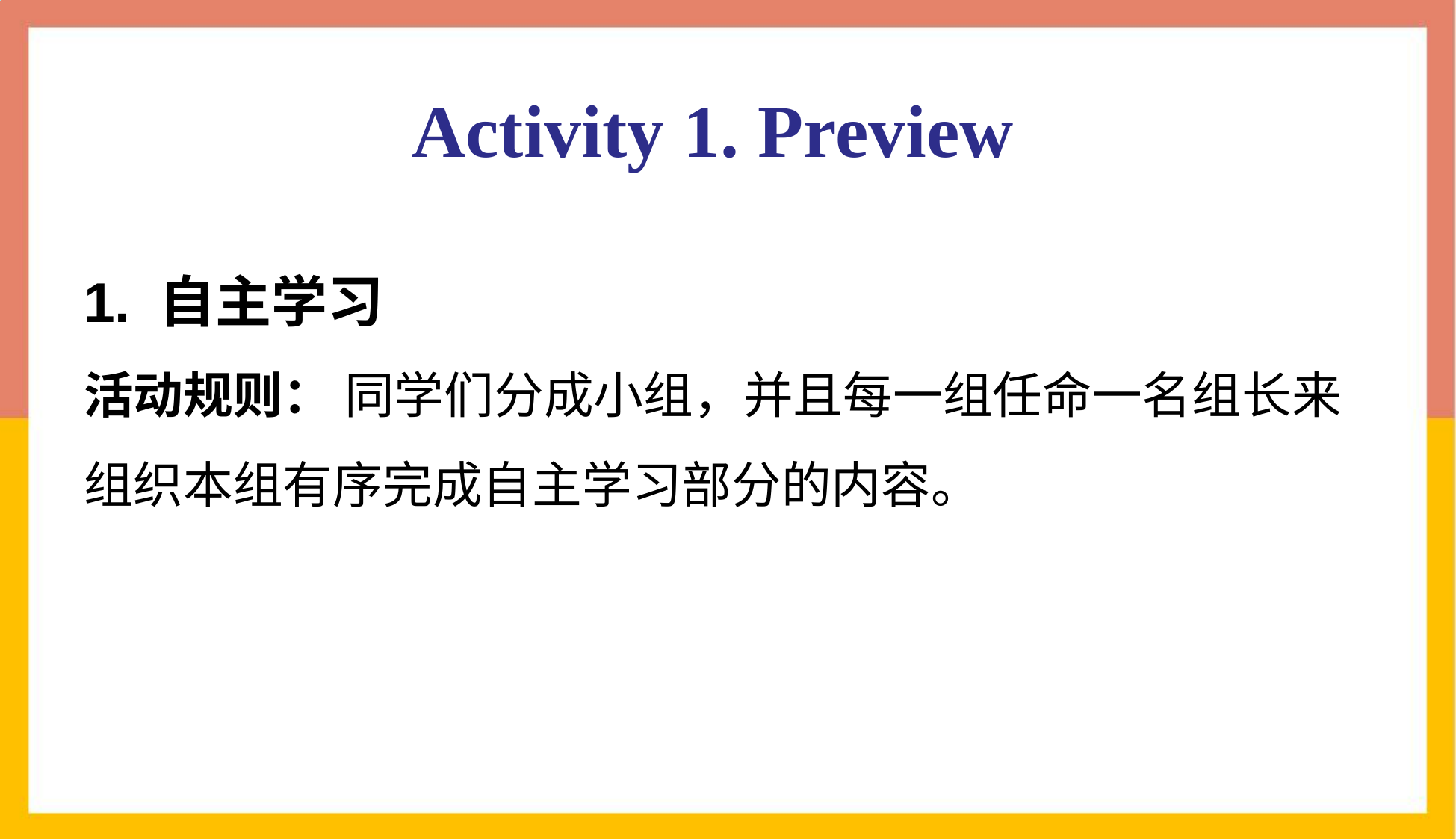

Activity 1. Preview
1. 自主学习
活动规则： 同学们分成小组，并且每一组任命一名组长来组织本组有序完成自主学习部分的内容。